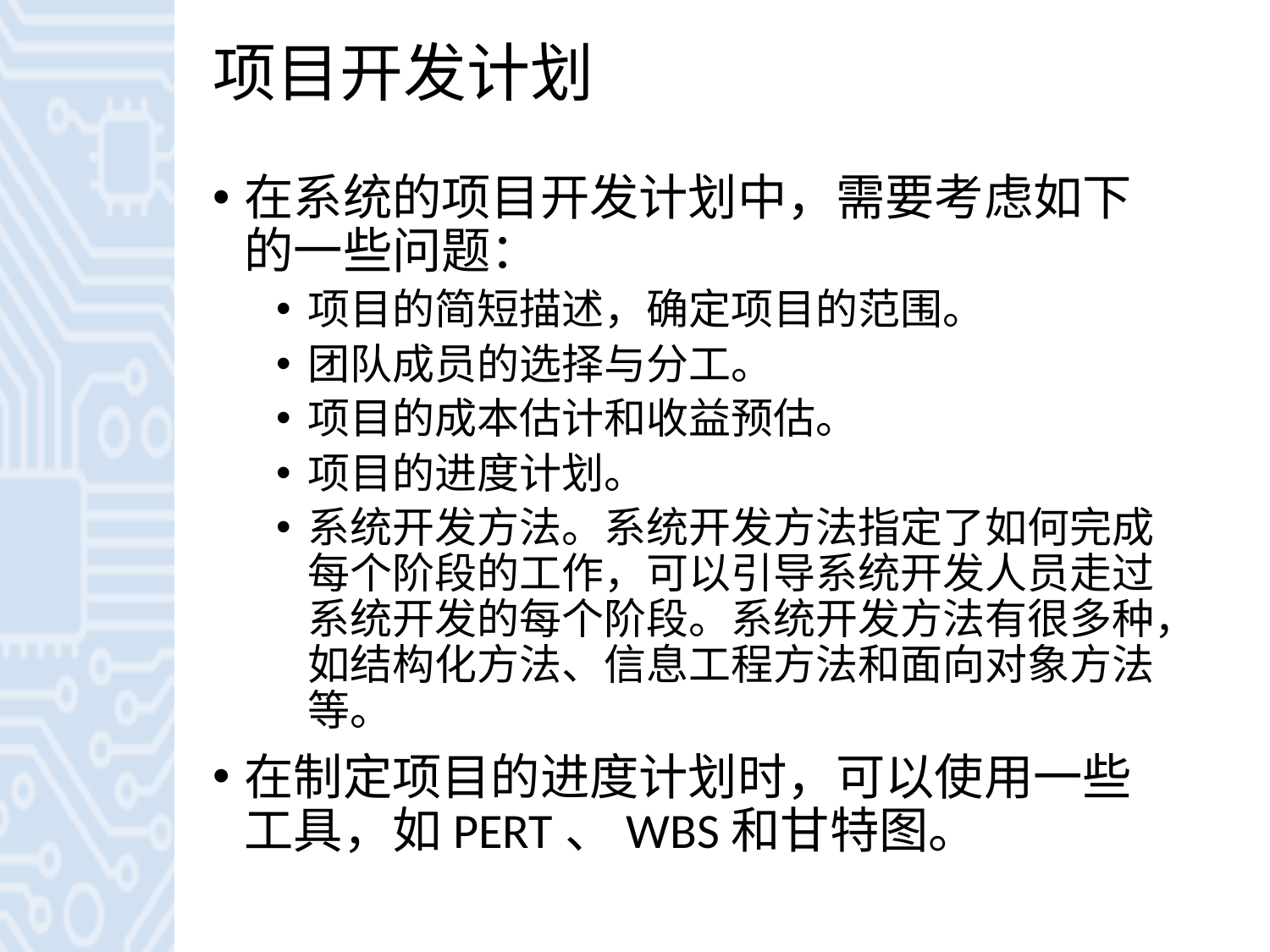

# 项目开发计划
在系统的项目开发计划中，需要考虑如下的一些问题：
项目的简短描述，确定项目的范围。
团队成员的选择与分工。
项目的成本估计和收益预估。
项目的进度计划。
系统开发方法。系统开发方法指定了如何完成每个阶段的工作，可以引导系统开发人员走过系统开发的每个阶段。系统开发方法有很多种，如结构化方法、信息工程方法和面向对象方法等。
在制定项目的进度计划时，可以使用一些工具，如PERT、WBS和甘特图。